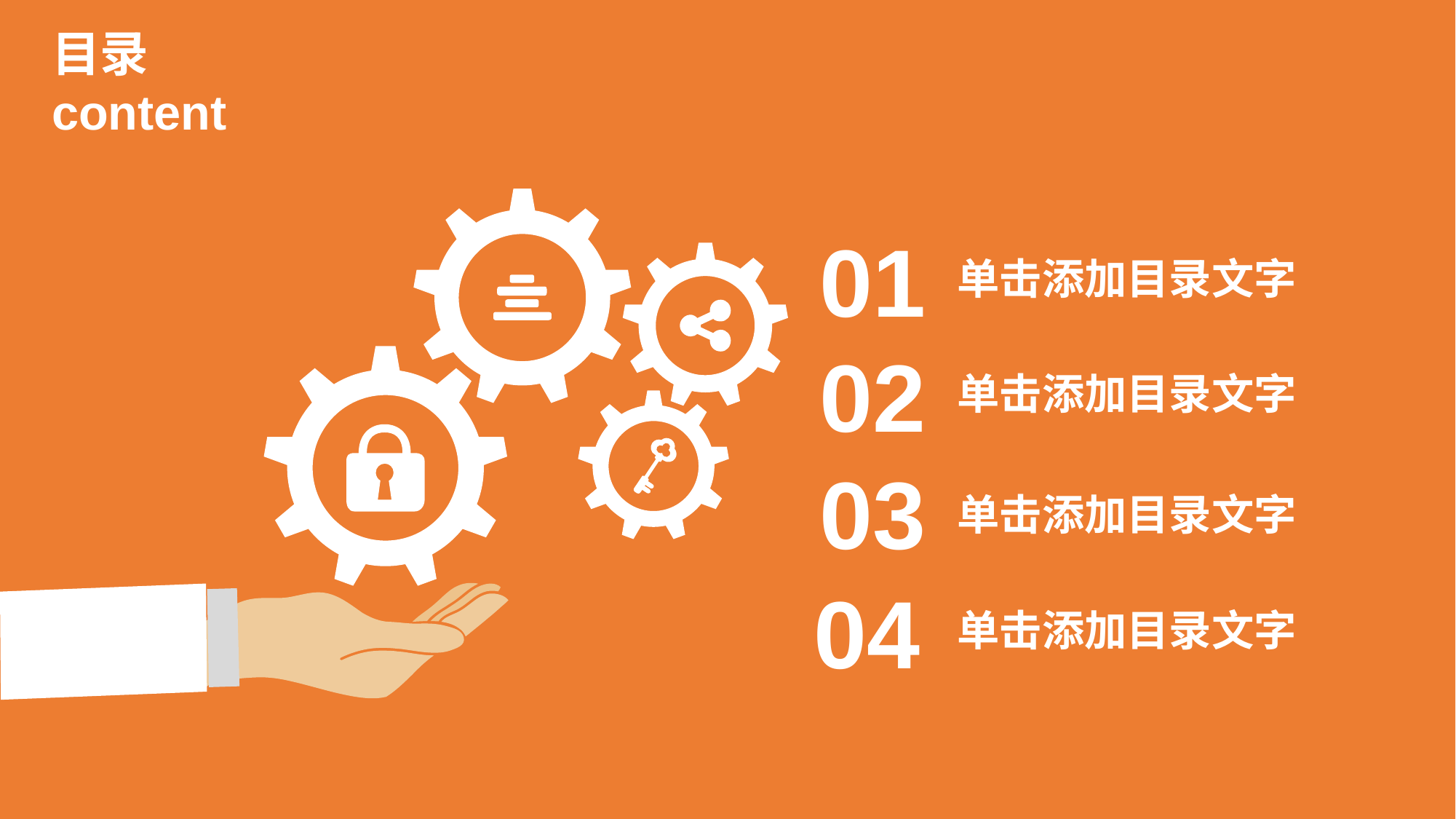

目录 content

01

单击添加目录文字

02

单击添加目录文字

03
单击添加目录文字
04

单击添加目录文字